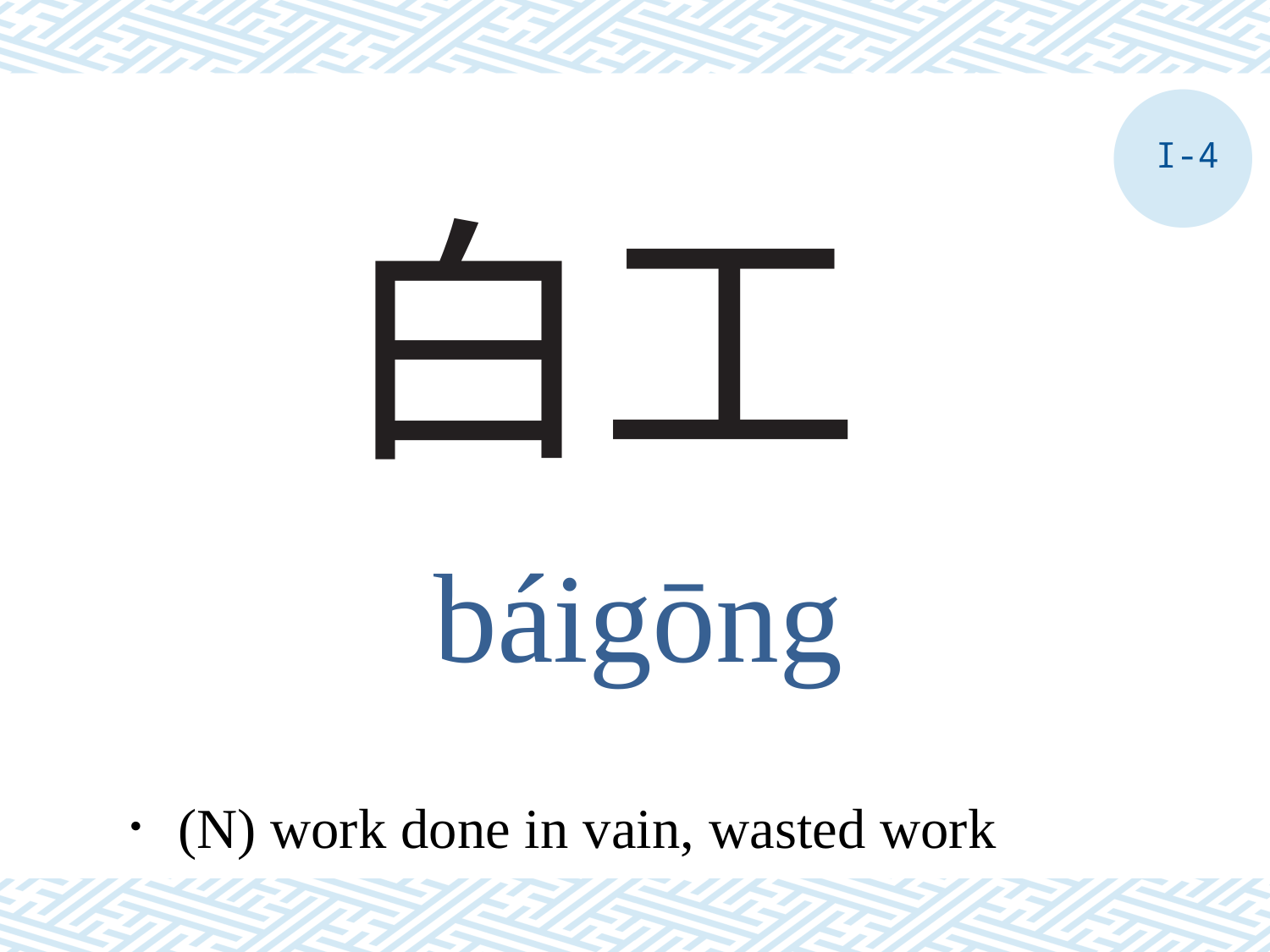

I-4

# 白工
báigōng
．(N) work done in vain, wasted work